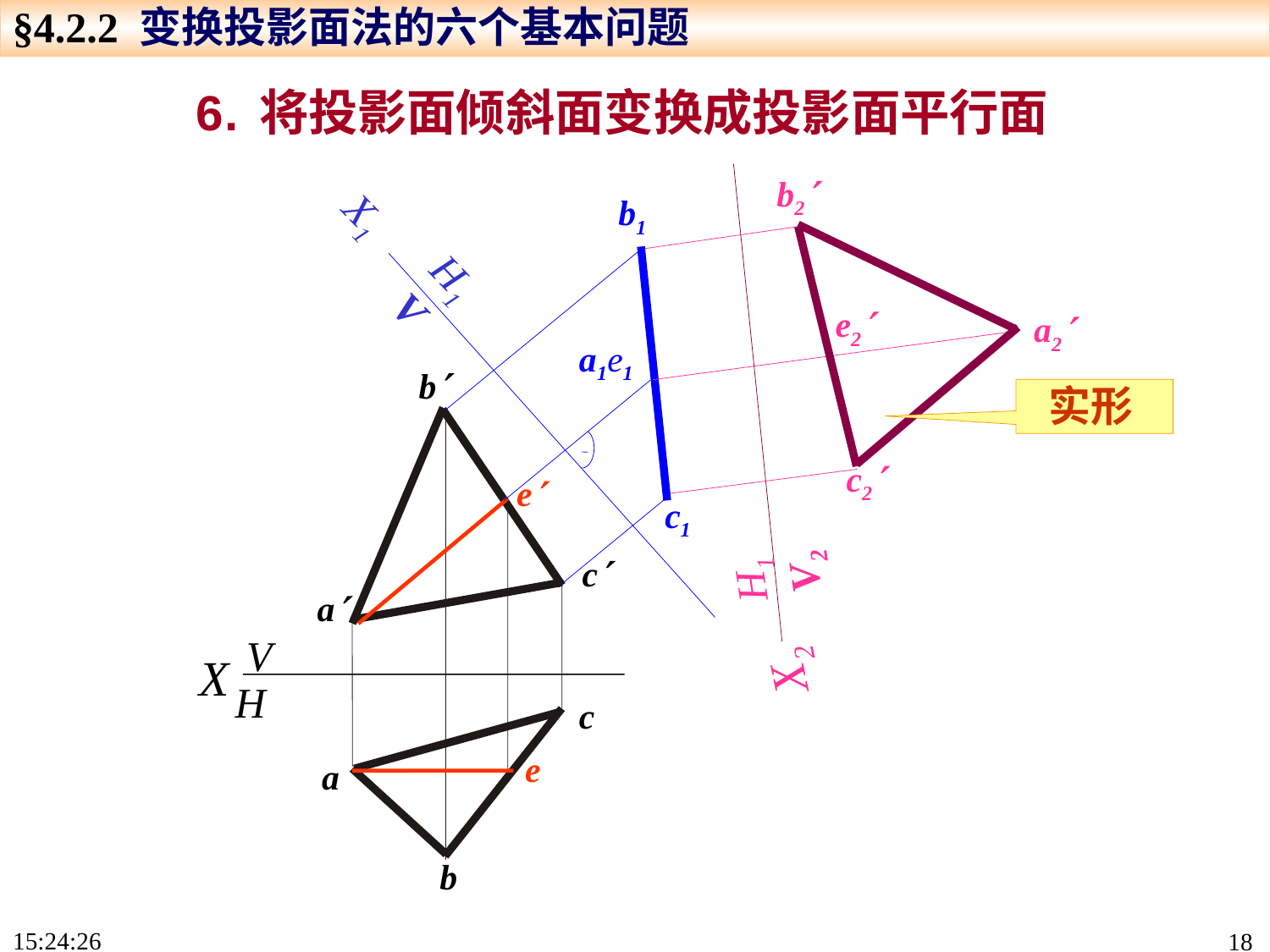

§4.2.2 变换投影面法的六个基本问题
将投影面倾斜面变换成投影面平行面

X2
b2′

e2′
a2′

c2′
X1

b1

a1e1
c1

H1
V

b′
实形

e′

H1
V2
c′
a′

V
H
X

c

e

a

b
15:24:26
18